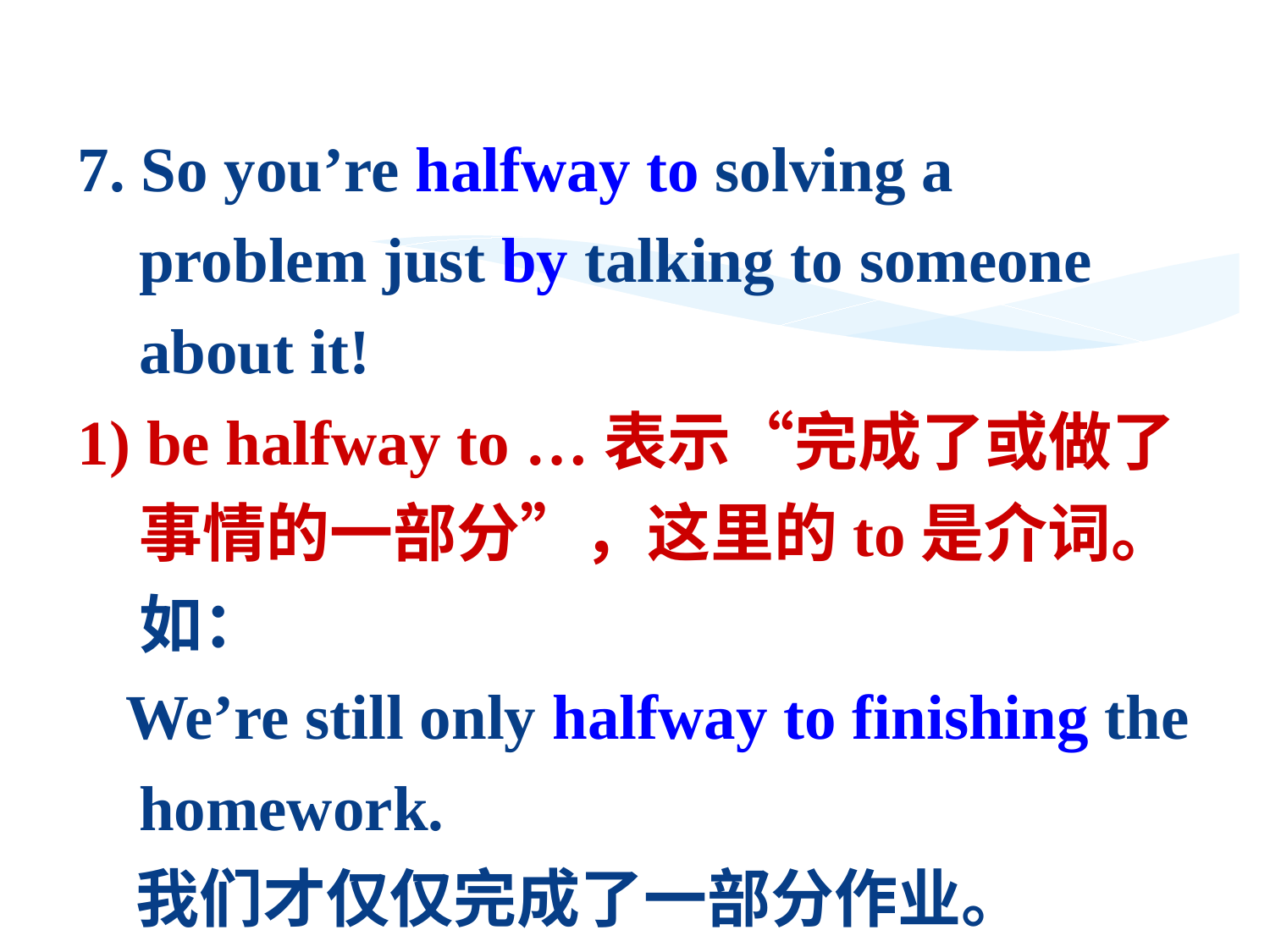

7. So you’re halfway to solving a problem just by talking to someone about it!
1) be halfway to …表示“完成了或做了事情的一部分”，这里的to是介词。如：
   We’re still only halfway to finishing the homework.
   我们才仅仅完成了一部分作业。